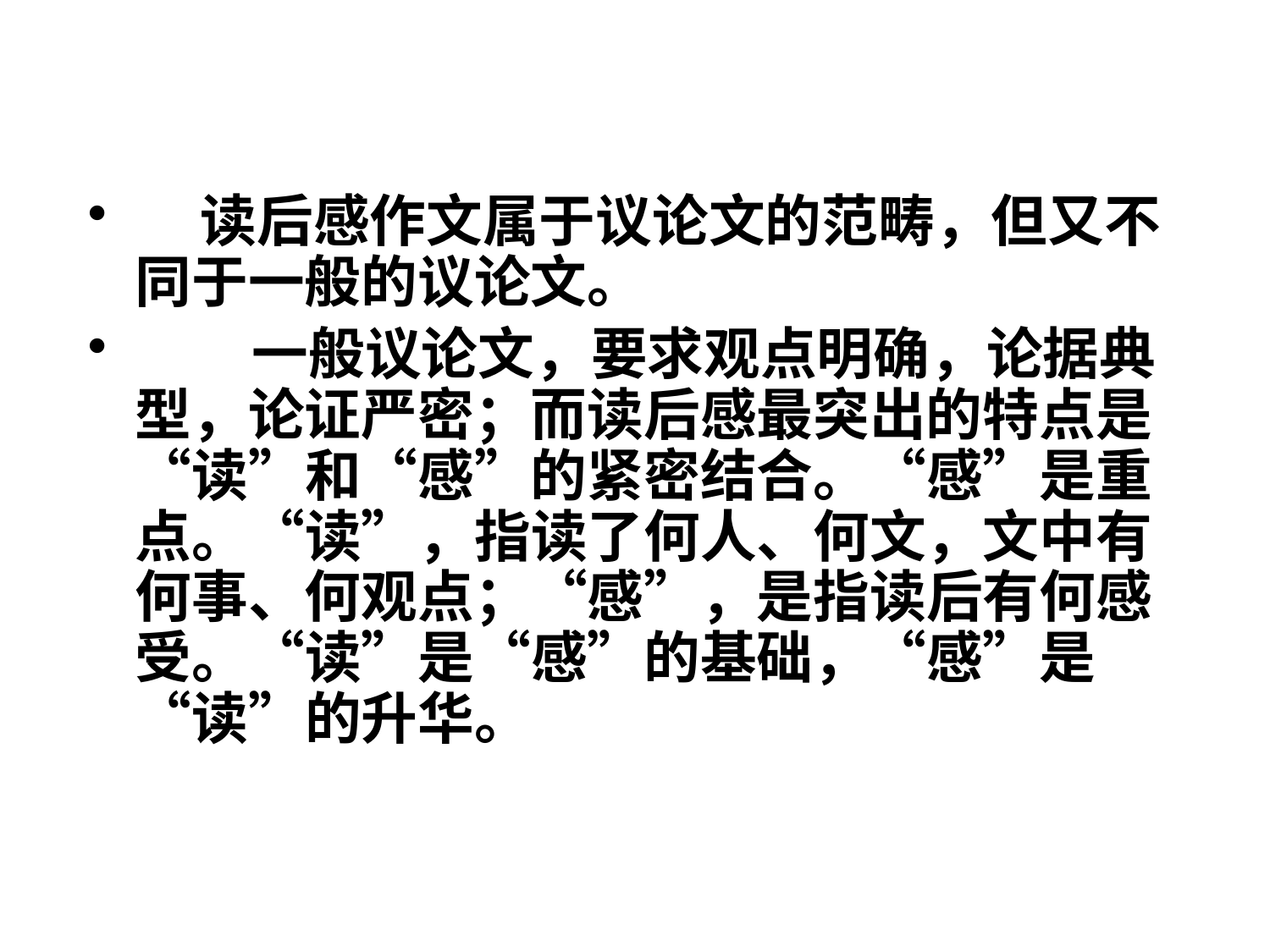

#
    读后感作文属于议论文的范畴，但又不同于一般的议论文。
        一般议论文，要求观点明确，论据典型，论证严密；而读后感最突出的特点是“读”和“感”的紧密结合。“感”是重点。“读”，指读了何人、何文，文中有何事、何观点；“感”，是指读后有何感受。“读”是“感”的基础，“感”是“读”的升华。